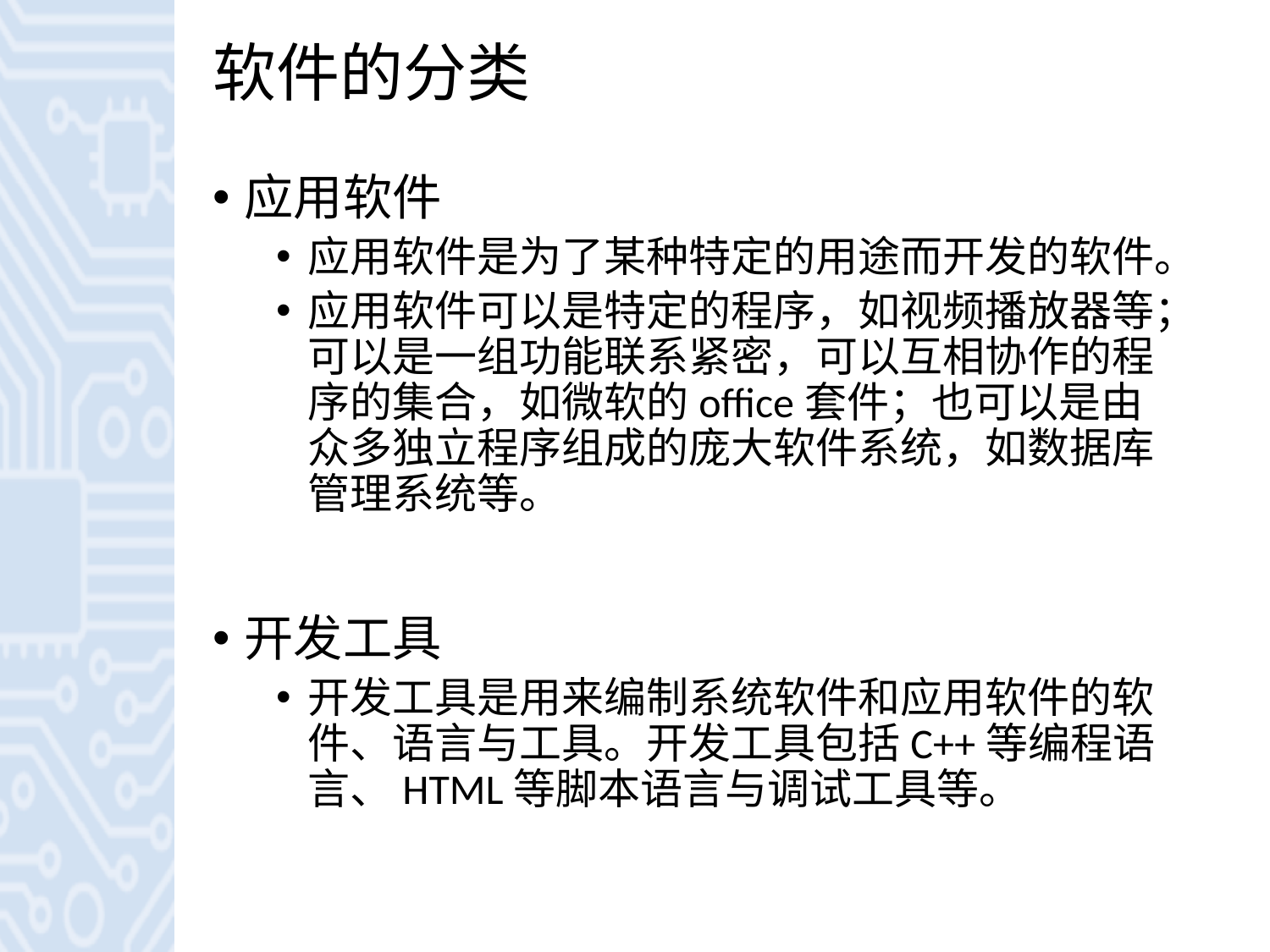

# 软件的分类
应用软件
应用软件是为了某种特定的用途而开发的软件。
应用软件可以是特定的程序，如视频播放器等；可以是一组功能联系紧密，可以互相协作的程序的集合，如微软的office套件；也可以是由众多独立程序组成的庞大软件系统，如数据库管理系统等。

开发工具
开发工具是用来编制系统软件和应用软件的软件、语言与工具。开发工具包括C++等编程语言、HTML等脚本语言与调试工具等。